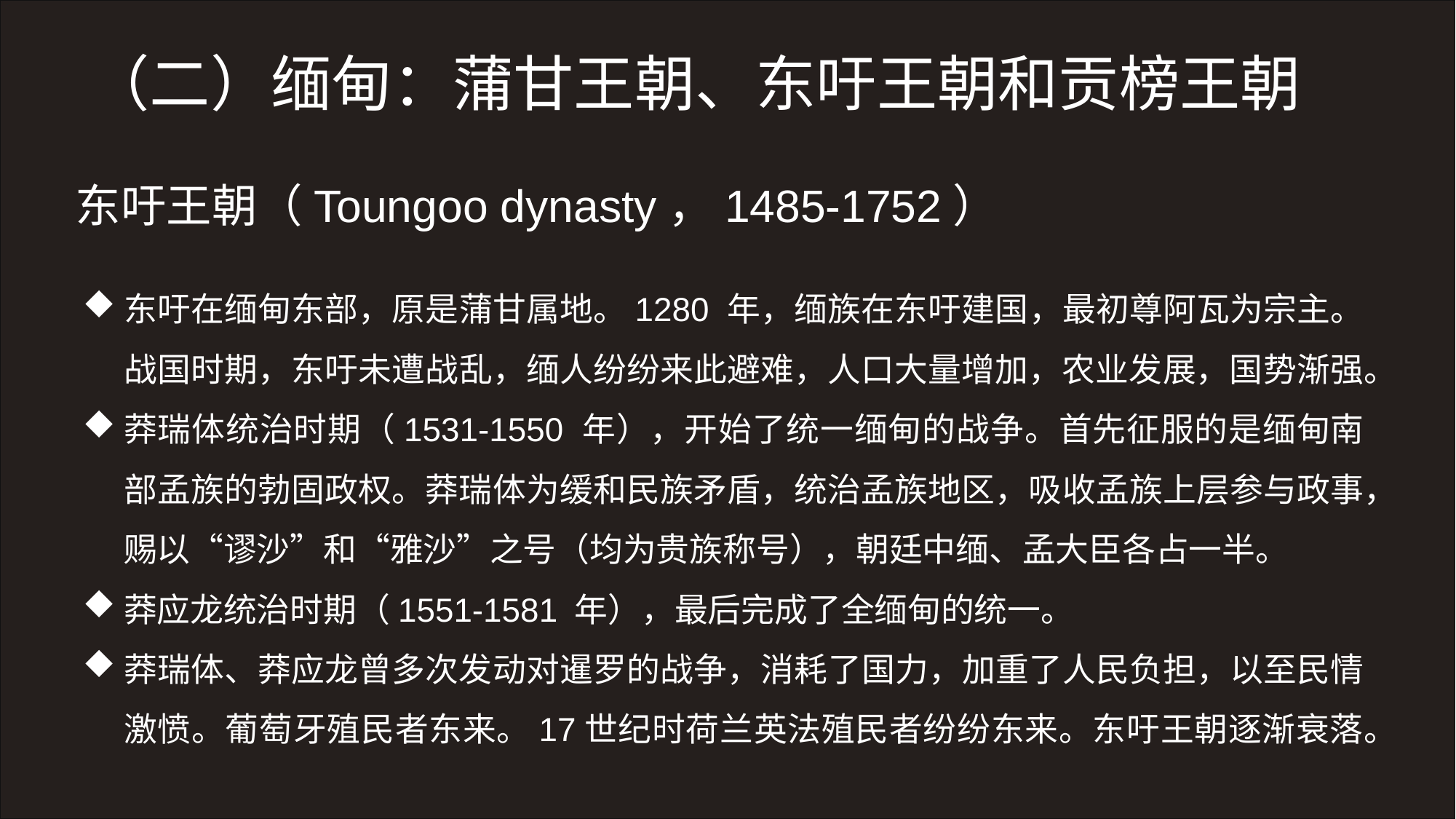

（二）缅甸：蒲甘王朝、东吁王朝和贡榜王朝
东吁王朝（Toungoo dynasty，1485-1752）
东吁在缅甸东部，原是蒲甘属地。1280 年，缅族在东吁建国，最初尊阿瓦为宗主。战国时期，东吁未遭战乱，缅人纷纷来此避难，人口大量增加，农业发展，国势渐强。
莽瑞体统治时期（1531-1550 年），开始了统一缅甸的战争。首先征服的是缅甸南部孟族的勃固政权。莽瑞体为缓和民族矛盾，统治孟族地区，吸收孟族上层参与政事，赐以“谬沙”和“雅沙”之号（均为贵族称号），朝廷中缅、孟大臣各占一半。
莽应龙统治时期（1551-1581 年），最后完成了全缅甸的统一。
莽瑞体、莽应龙曾多次发动对暹罗的战争，消耗了国力，加重了人民负担，以至民情激愤。葡萄牙殖民者东来。17世纪时荷兰英法殖民者纷纷东来。东吁王朝逐渐衰落。